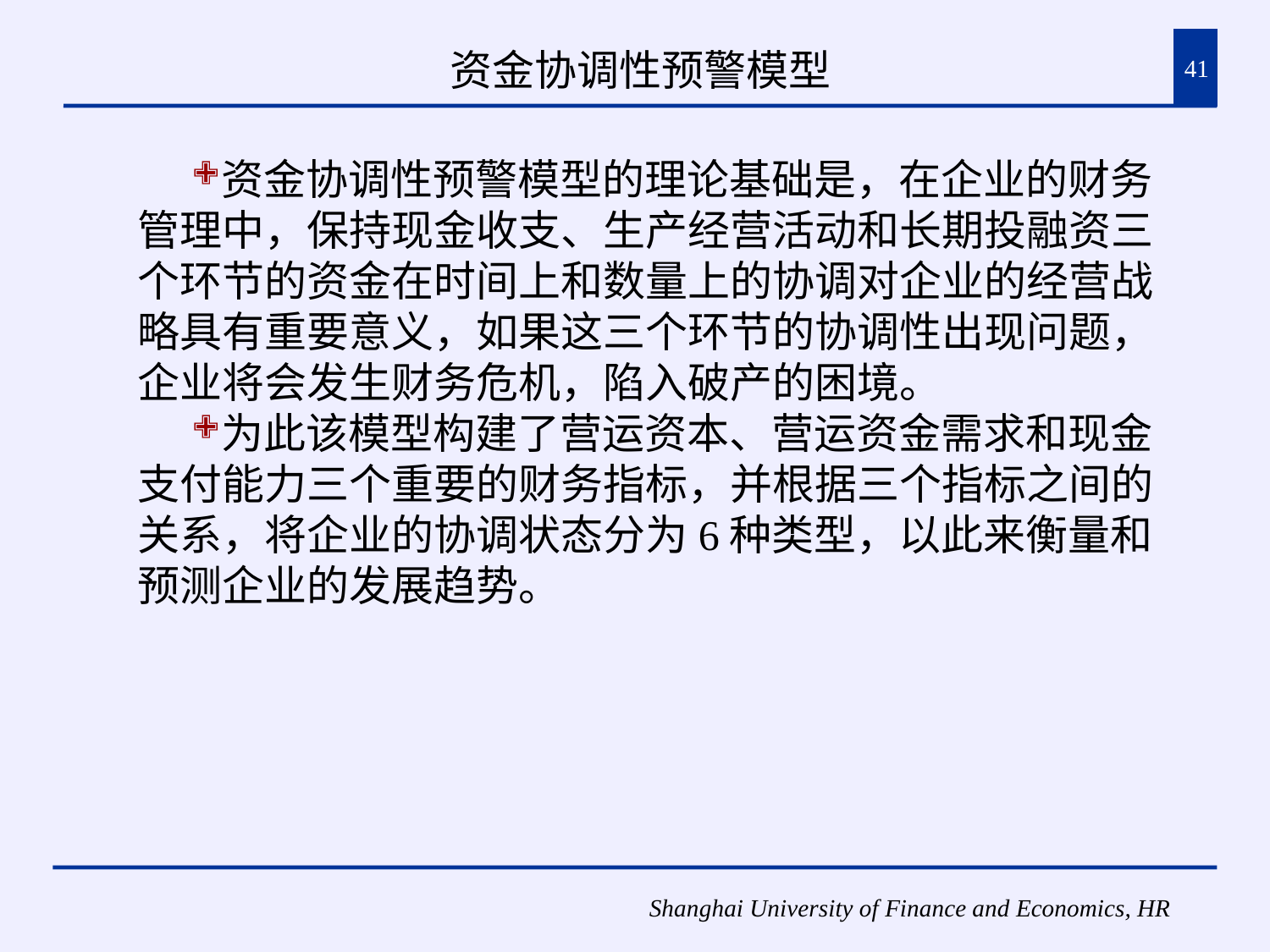

# 资金协调性预警模型
41
资金协调性预警模型的理论基础是，在企业的财务管理中，保持现金收支、生产经营活动和长期投融资三个环节的资金在时间上和数量上的协调对企业的经营战略具有重要意义，如果这三个环节的协调性出现问题，企业将会发生财务危机，陷入破产的困境。
为此该模型构建了营运资本、营运资金需求和现金支付能力三个重要的财务指标，并根据三个指标之间的关系，将企业的协调状态分为6种类型，以此来衡量和预测企业的发展趋势。